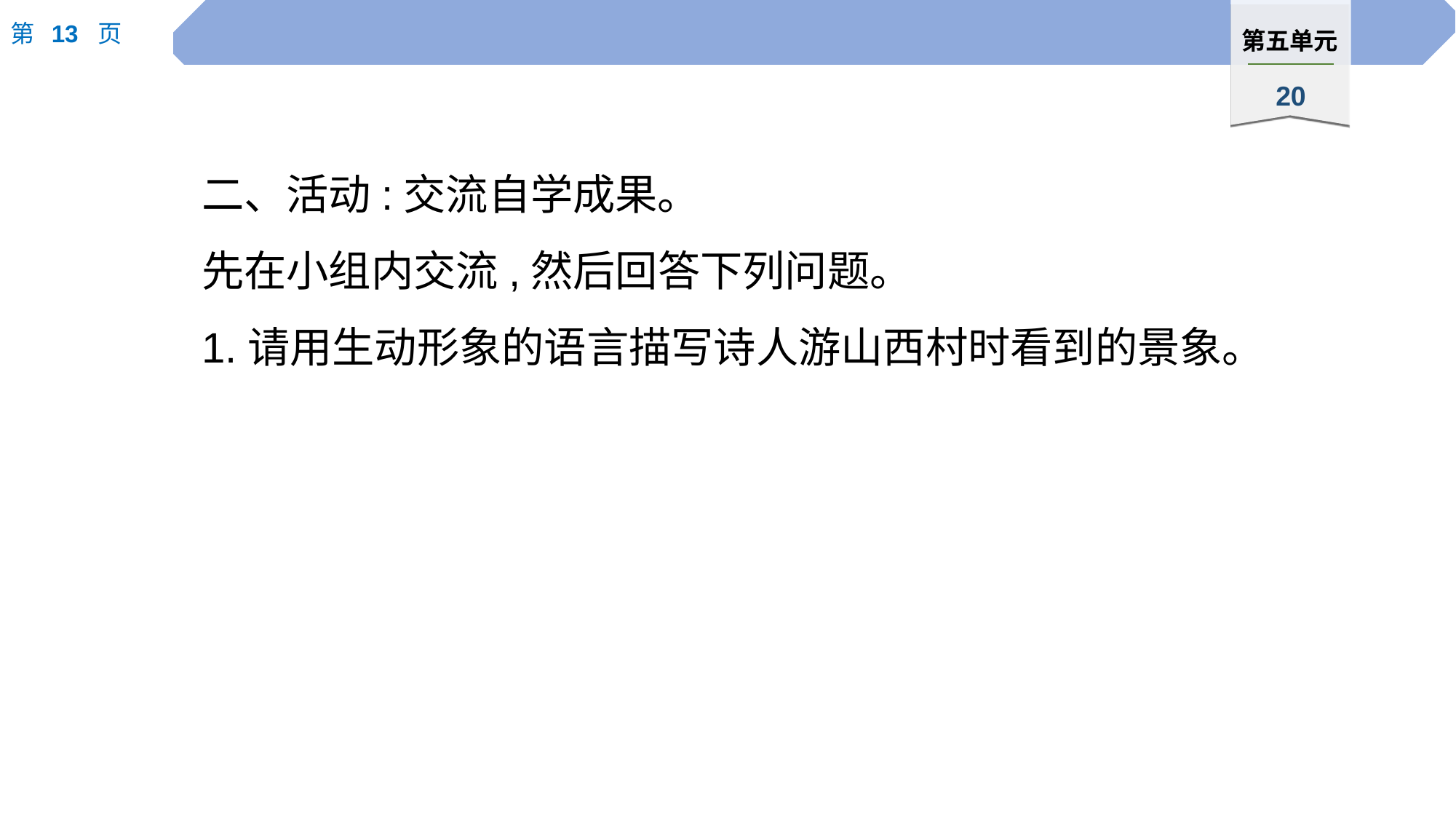

二、活动:交流自学成果。
先在小组内交流,然后回答下列问题。
1.请用生动形象的语言描写诗人游山西村时看到的景象。